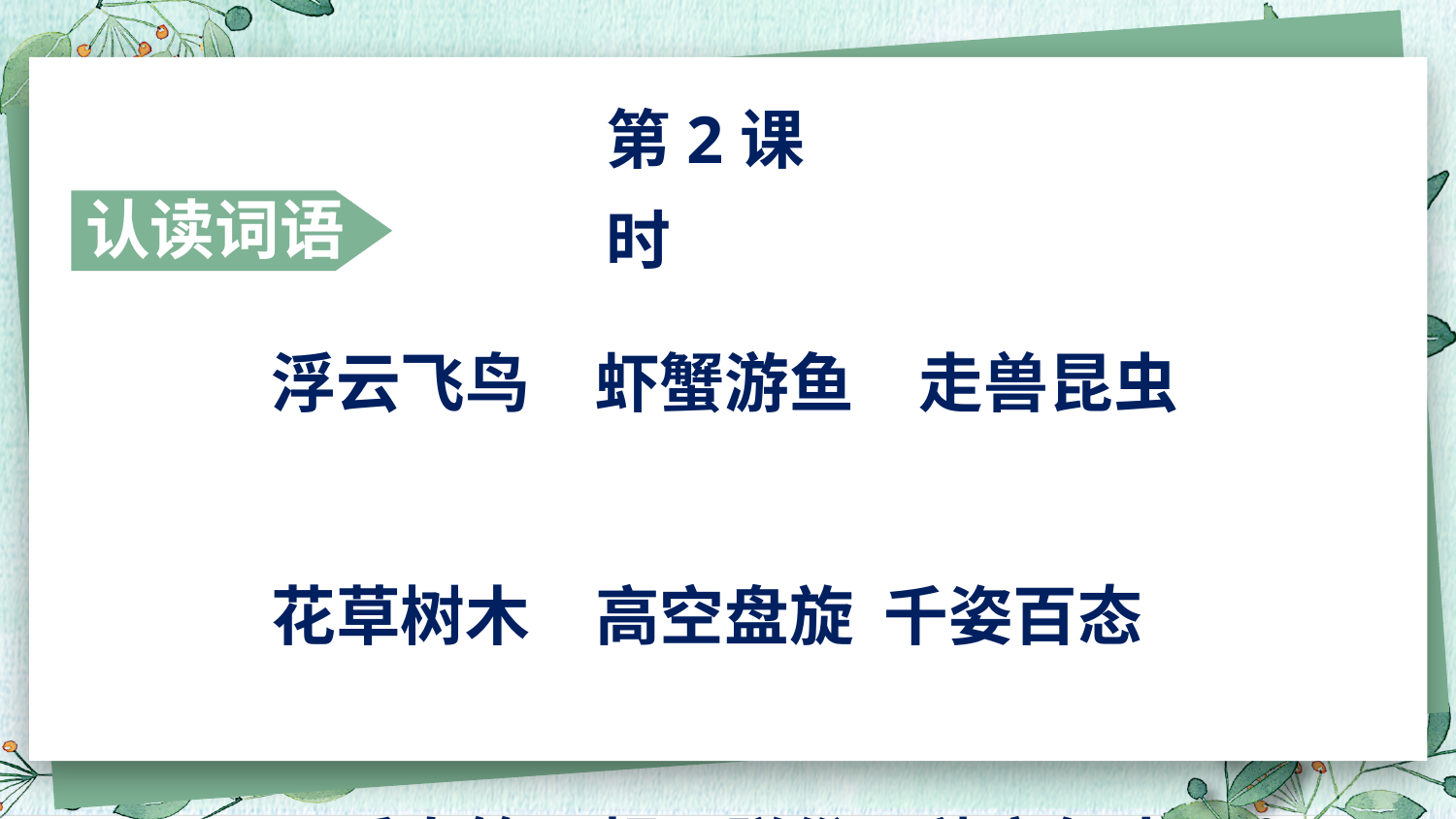

第2课时
认读词语

浮云飞鸟　虾蟹游鱼　走兽昆虫
花草树木　高空盘旋  千姿百态
雨后春笋　超凡脱俗　秋高气爽